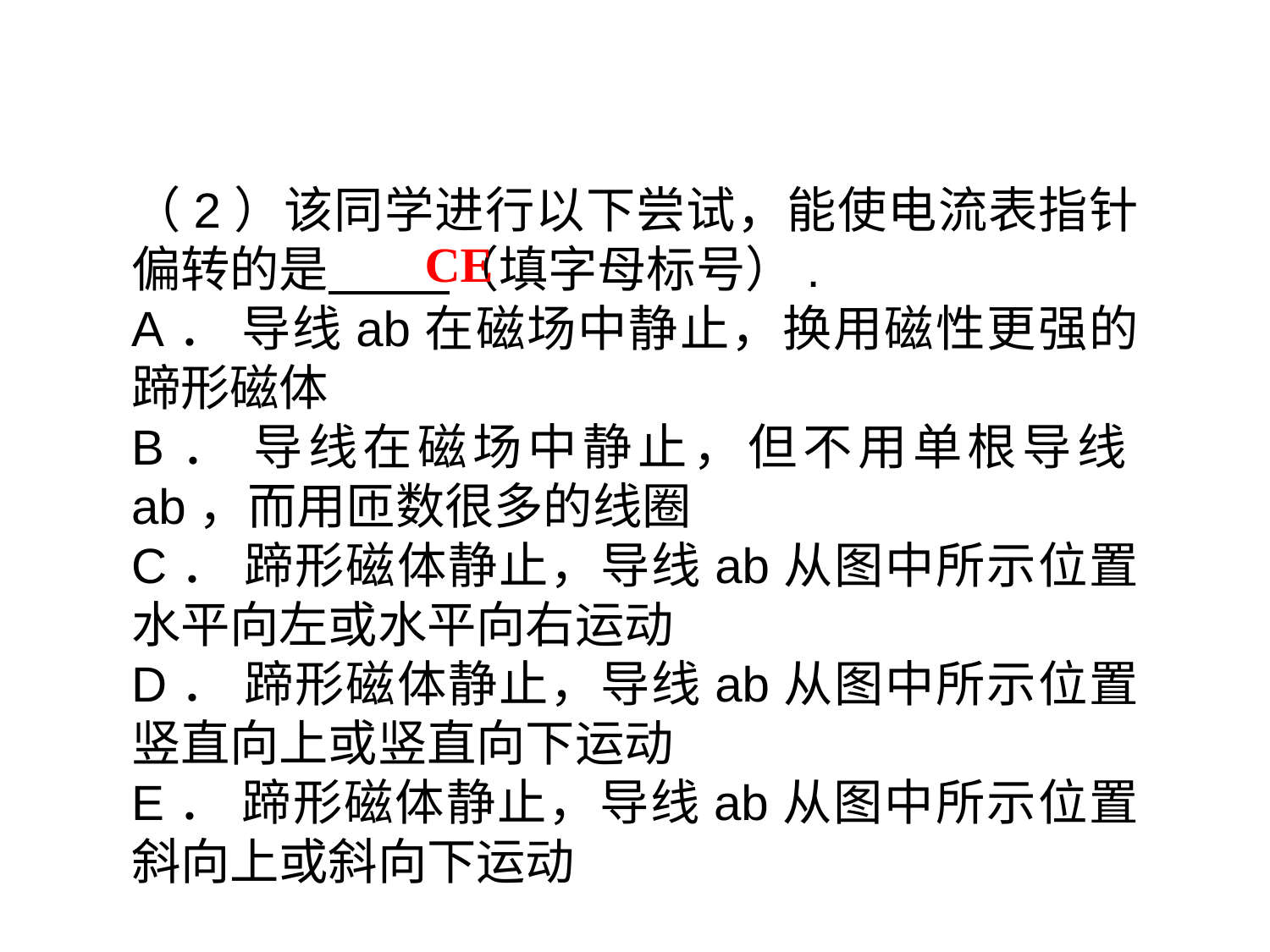

（2）该同学进行以下尝试，能使电流表指针偏转的是           （填字母标号）.
A． 导线ab在磁场中静止，换用磁性更强的蹄形磁体
B． 导线在磁场中静止，但不用单根导线ab，而用匝数很多的线圈
C． 蹄形磁体静止，导线ab从图中所示位置水平向左或水平向右运动
D． 蹄形磁体静止，导线ab从图中所示位置竖直向上或竖直向下运动
E． 蹄形磁体静止，导线ab从图中所示位置斜向上或斜向下运动
CE